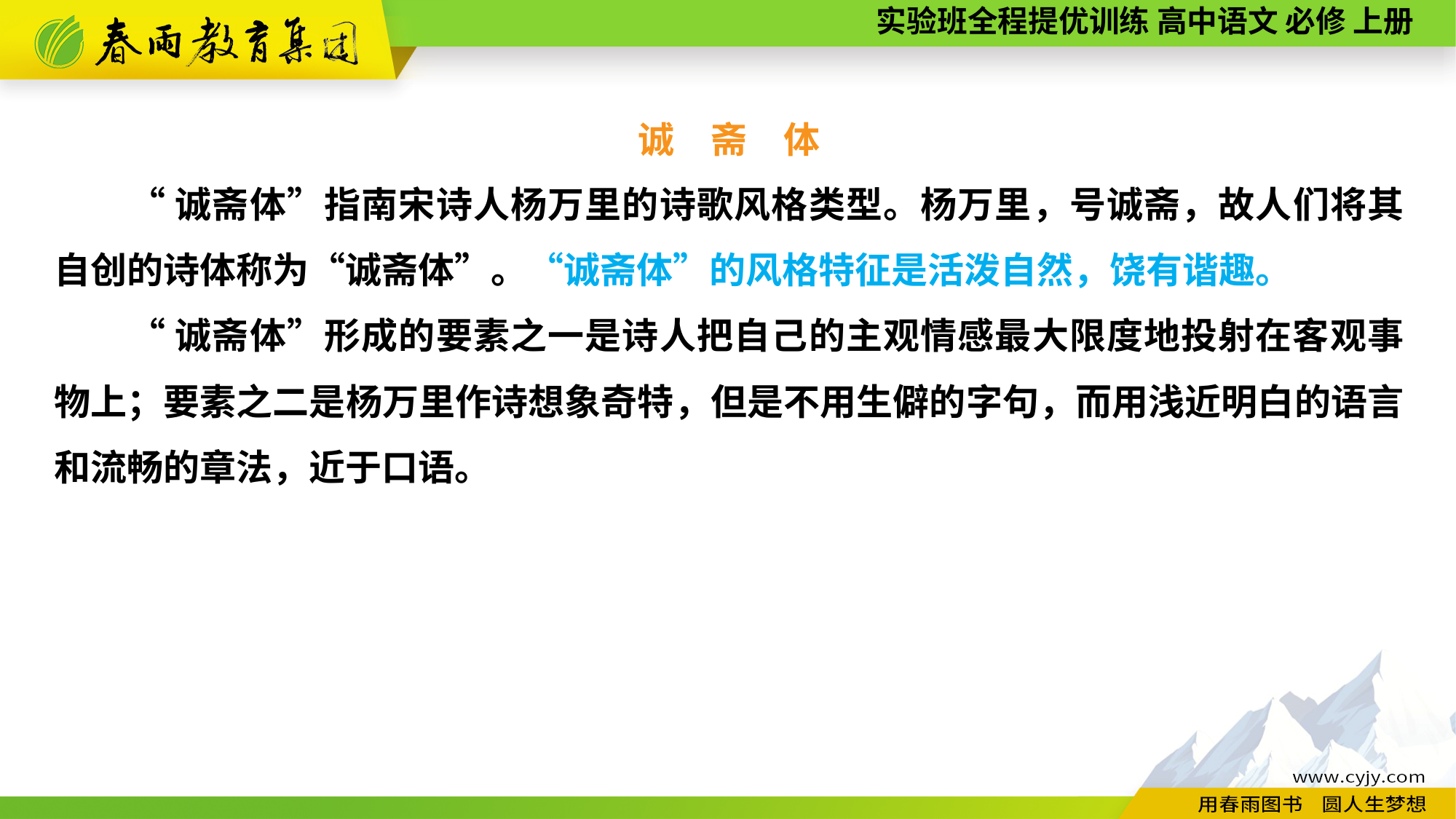

诚　斋　体
“诚斋体”指南宋诗人杨万里的诗歌风格类型。杨万里，号诚斋，故人们将其自创的诗体称为“诚斋体”。“诚斋体”的风格特征是活泼自然，饶有谐趣。
“诚斋体”形成的要素之一是诗人把自己的主观情感最大限度地投射在客观事物上；要素之二是杨万里作诗想象奇特，但是不用生僻的字句，而用浅近明白的语言和流畅的章法，近于口语。